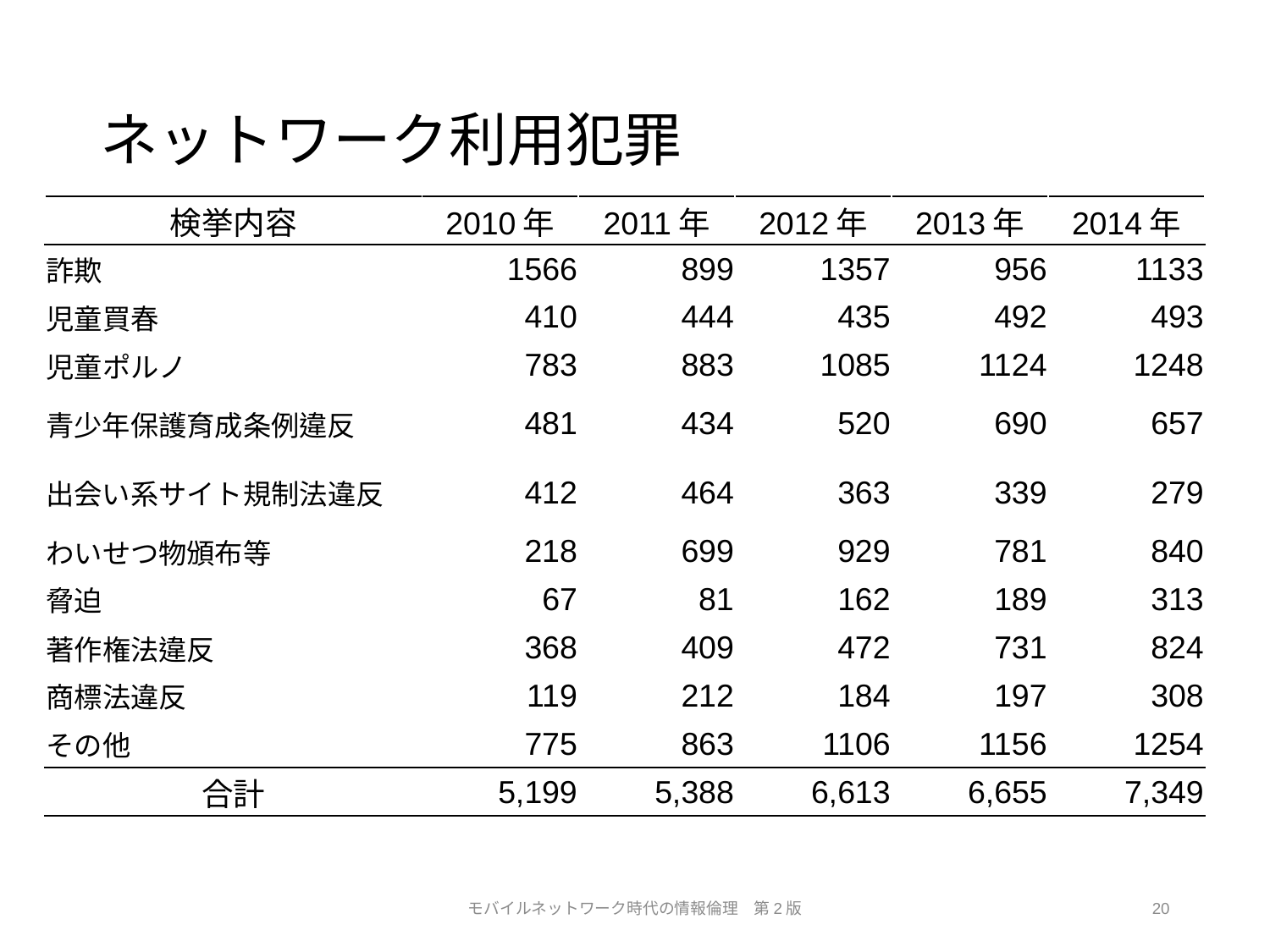

# ネットワーク利用犯罪
| 検挙内容 | 2010年 | 2011年 | 2012年 | 2013年 | 2014年 |
| --- | --- | --- | --- | --- | --- |
| 詐欺 | 1566 | 899 | 1357 | 956 | 1133 |
| 児童買春 | 410 | 444 | 435 | 492 | 493 |
| 児童ポルノ | 783 | 883 | 1085 | 1124 | 1248 |
| 青少年保護育成条例違反 | 481 | 434 | 520 | 690 | 657 |
| 出会い系サイト規制法違反 | 412 | 464 | 363 | 339 | 279 |
| わいせつ物頒布等 | 218 | 699 | 929 | 781 | 840 |
| 脅迫 | 67 | 81 | 162 | 189 | 313 |
| 著作権法違反 | 368 | 409 | 472 | 731 | 824 |
| 商標法違反 | 119 | 212 | 184 | 197 | 308 |
| その他 | 775 | 863 | 1106 | 1156 | 1254 |
| 合計 | 5,199 | 5,388 | 6,613 | 6,655 | 7,349 |
モバイルネットワーク時代の情報倫理　第2版
20